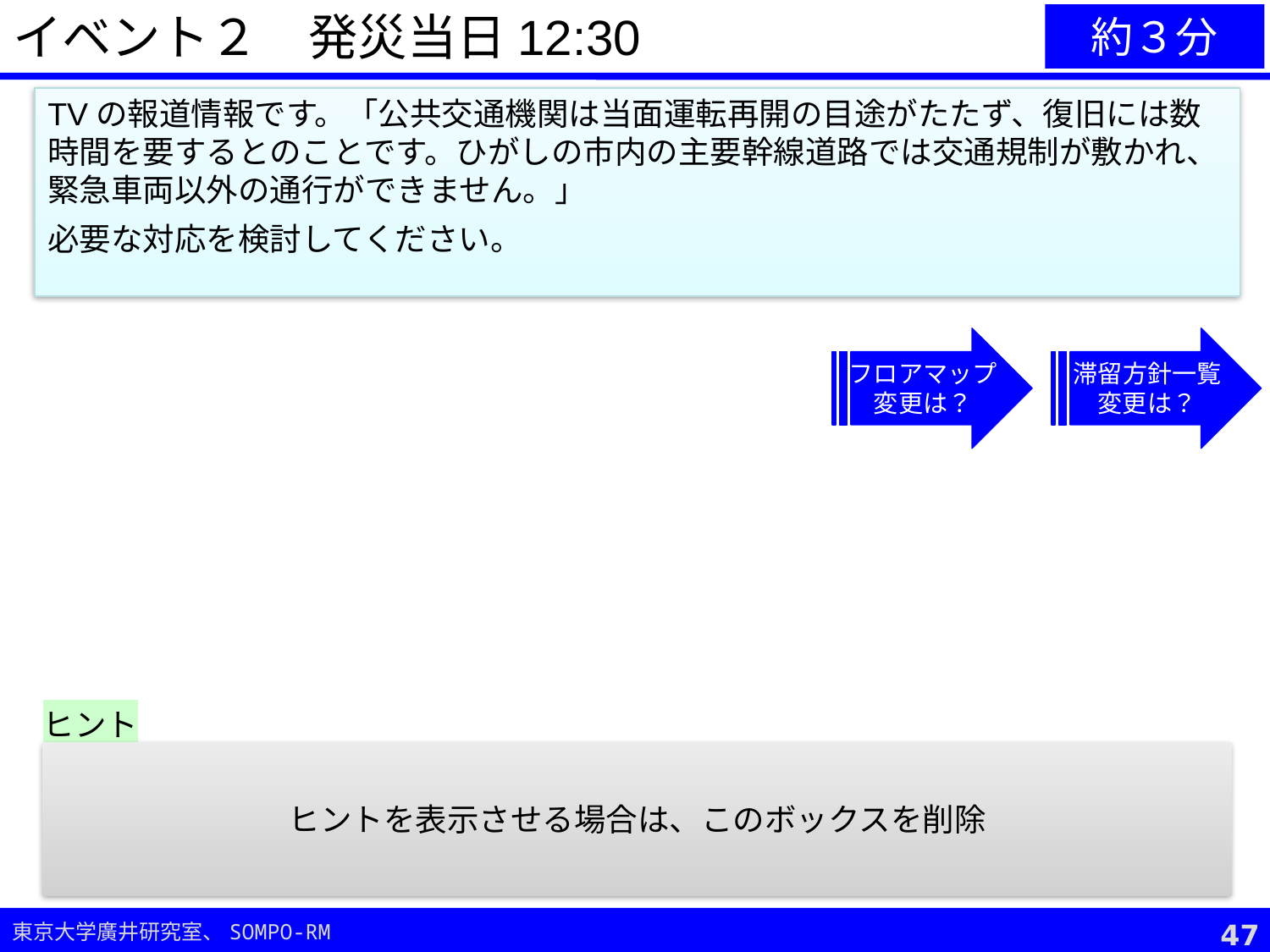

イベント２　発災当日12:30
約３分
TVの報道情報です。「公共交通機関は当面運転再開の目途がたたず、復旧には数時間を要するとのことです。ひがしの市内の主要幹線道路では交通規制が敷かれ、緊急車両以外の通行ができません。」
必要な対応を検討してください。
フロアマップ
変更は？
滞留方針一覧
変更は？
ヒント
数日間滞留が必要かも？
何か準備すべきことはないか？
館内の滞留者に伝えるべきことは？伝達方法は？
ヒントを表示させる場合は、このボックスを削除
47